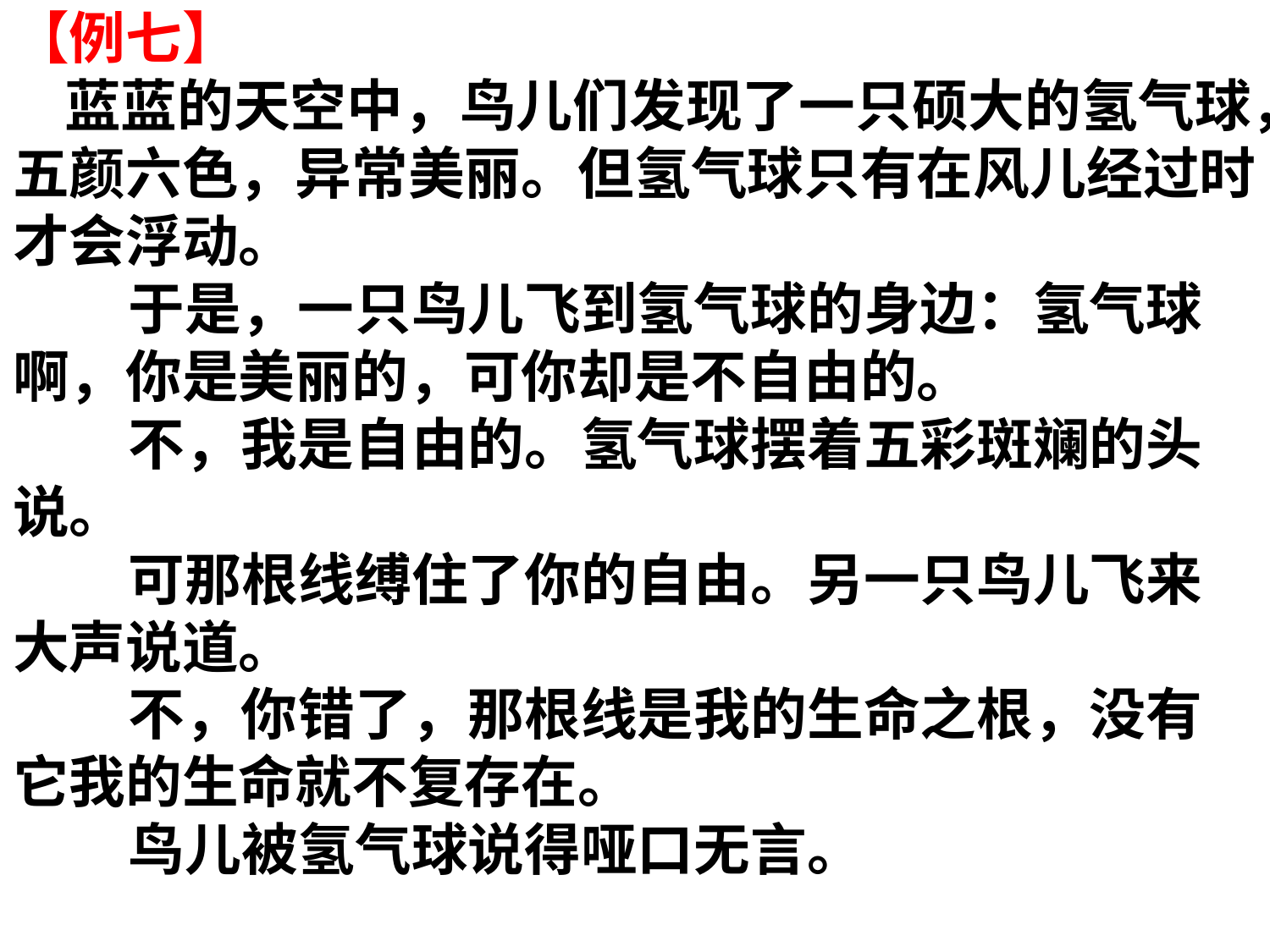

# 【例七】 蓝蓝的天空中，鸟儿们发现了一只硕大的氢气球，五颜六色，异常美丽。但氢气球只有在风儿经过时才会浮动。 于是，一只鸟儿飞到氢气球的身边：氢气球啊，你是美丽的，可你却是不自由的。 不，我是自由的。氢气球摆着五彩斑斓的头说。 可那根线缚住了你的自由。另一只鸟儿飞来大声说道。 不，你错了，那根线是我的生命之根，没有它我的生命就不复存在。 鸟儿被氢气球说得哑口无言。